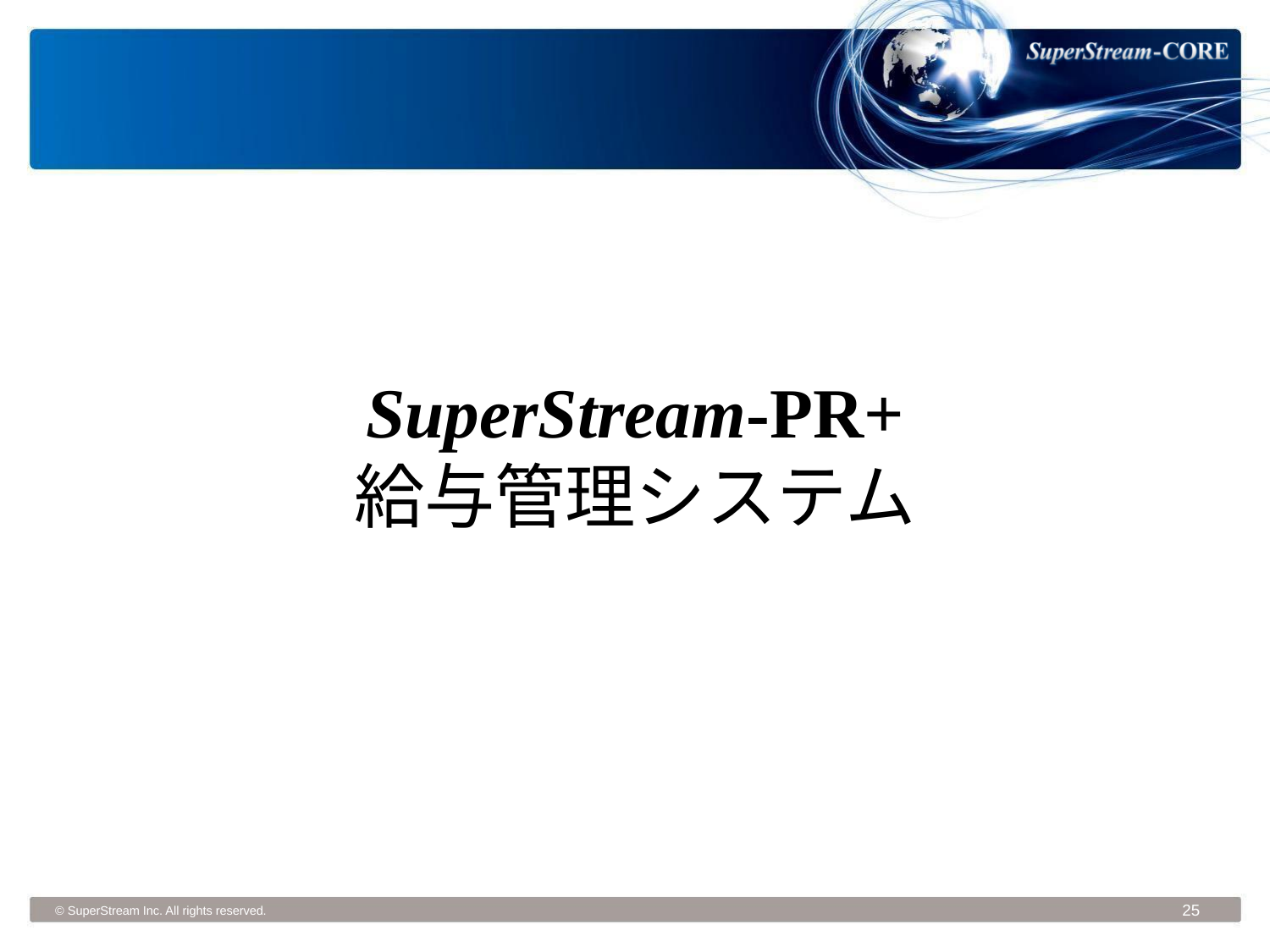

SuperStream-PR+
給与管理システム

© SuperStream Inc. All rights reserved.
25